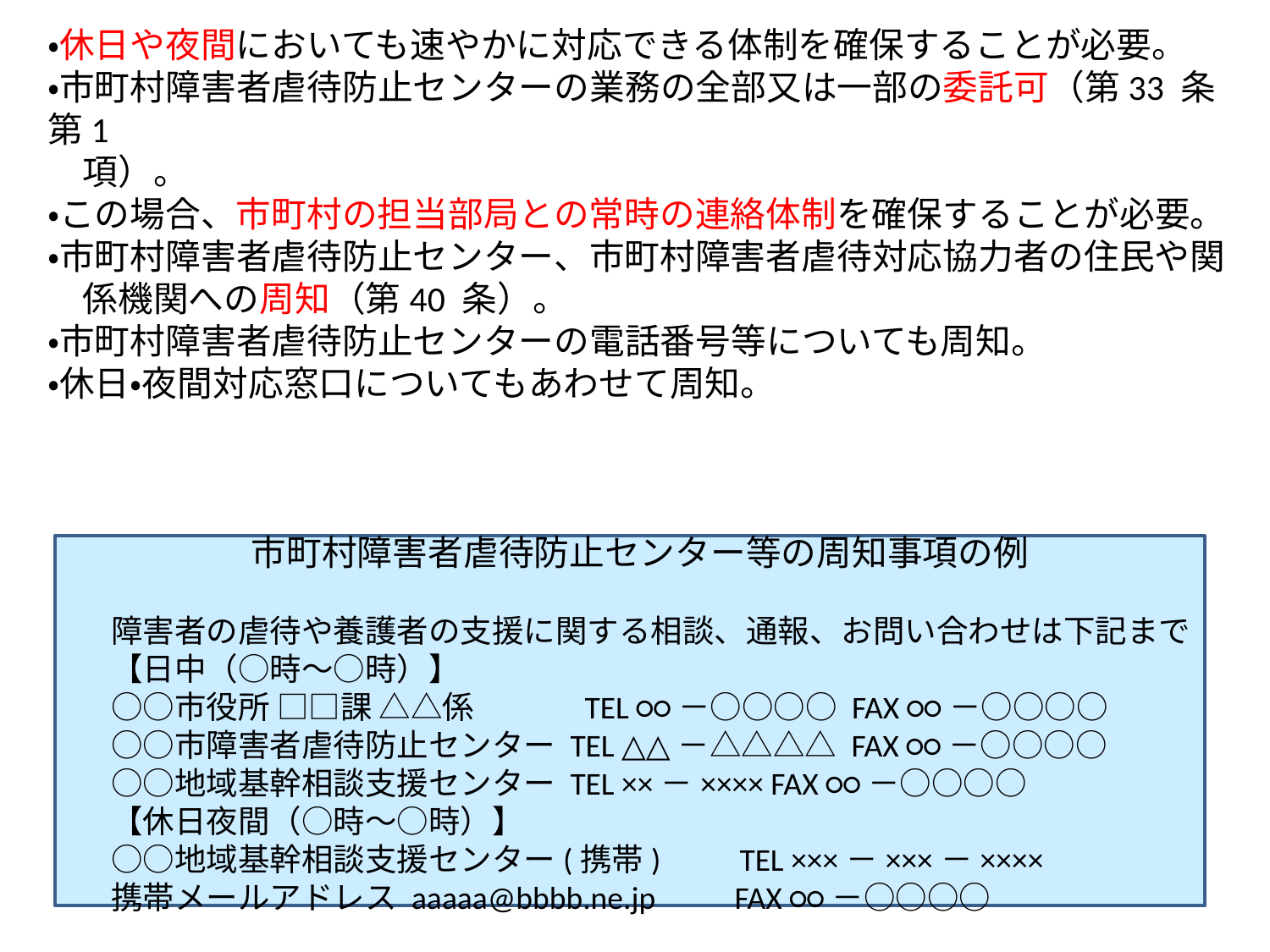

・休日や夜間においても速やかに対応できる体制を確保することが必要。
・市町村障害者虐待防止センターの業務の全部又は一部の委託可（第33 条第1
　項）。
・この場合、市町村の担当部局との常時の連絡体制を確保することが必要。
・市町村障害者虐待防止センター、市町村障害者虐待対応協力者の住民や関
　係機関への周知（第40 条）。
・市町村障害者虐待防止センターの電話番号等についても周知。
・休日・夜間対応窓口についてもあわせて周知。

市町村障害者虐待防止センター等の周知事項の例

　　障害者の虐待や養護者の支援に関する相談、通報、お問い合わせは下記まで
　　【日中（○時～○時）】
　　○○市役所 □□課 △△係　　　 TEL ○○－○○○○ FAX ○○－○○○○
　　○○市障害者虐待防止センター TEL △△－△△△△ FAX ○○－○○○○
　　○○地域基幹相談支援センター TEL ××－×××× FAX ○○－○○○○
　　【休日夜間（○時～○時）】
　　○○地域基幹相談支援センター(携帯)　　TEL ×××－×××－××××
　　携帯メールアドレス aaaaa@bbbb.ne.jp　　FAX ○○－○○○○